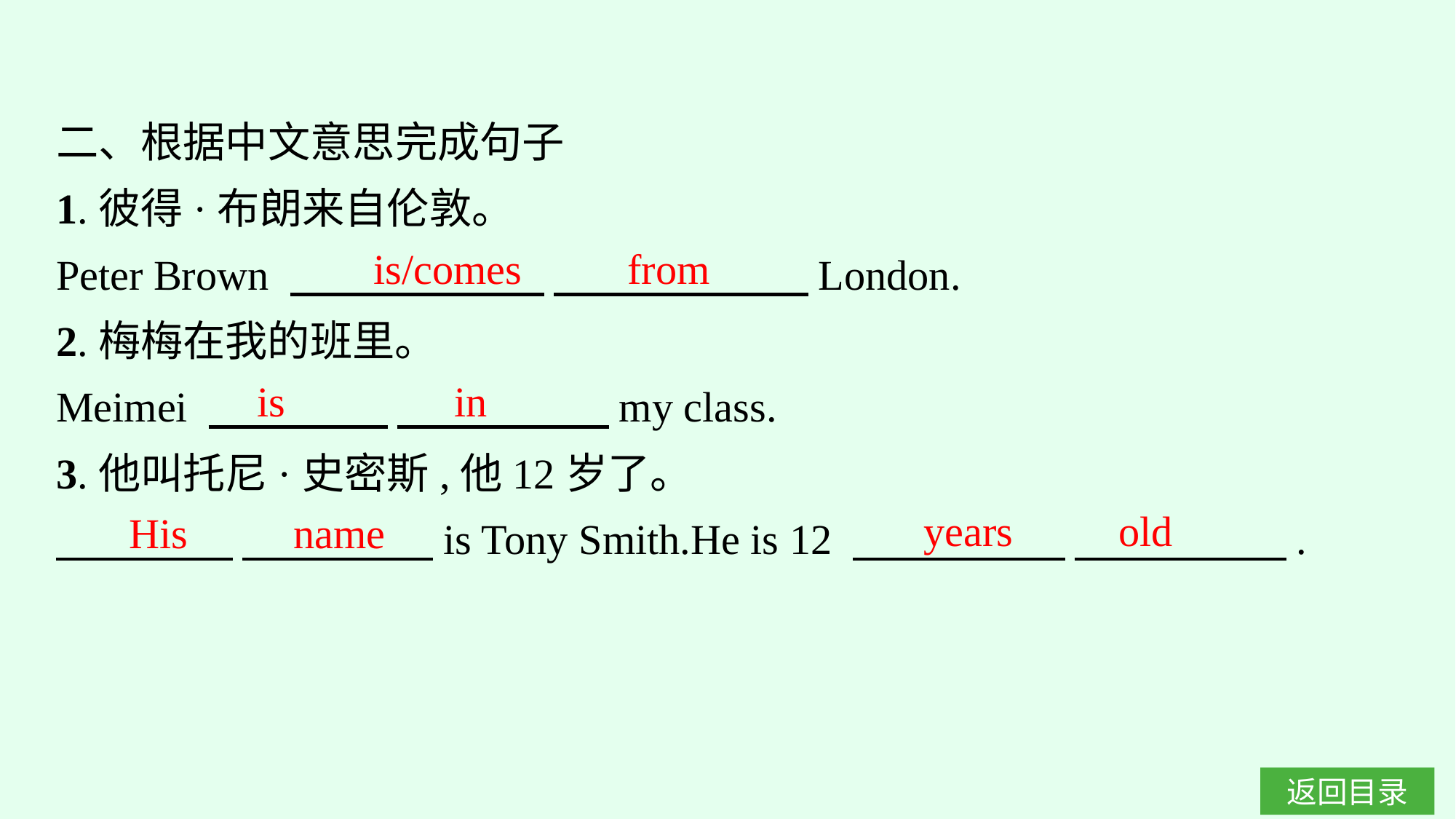

二、根据中文意思完成句子
1.彼得·布朗来自伦敦。
Peter Brown 　　　　　　 　　　　　　London.
2.梅梅在我的班里。
Meimei 　　　　  　　　　　my class.
3.他叫托尼·史密斯,他12岁了。
　　 　    　　　　 is Tony Smith.He is 12 　　　　　 　　　　　.
is/comes          from
is                in
years          old
His          name